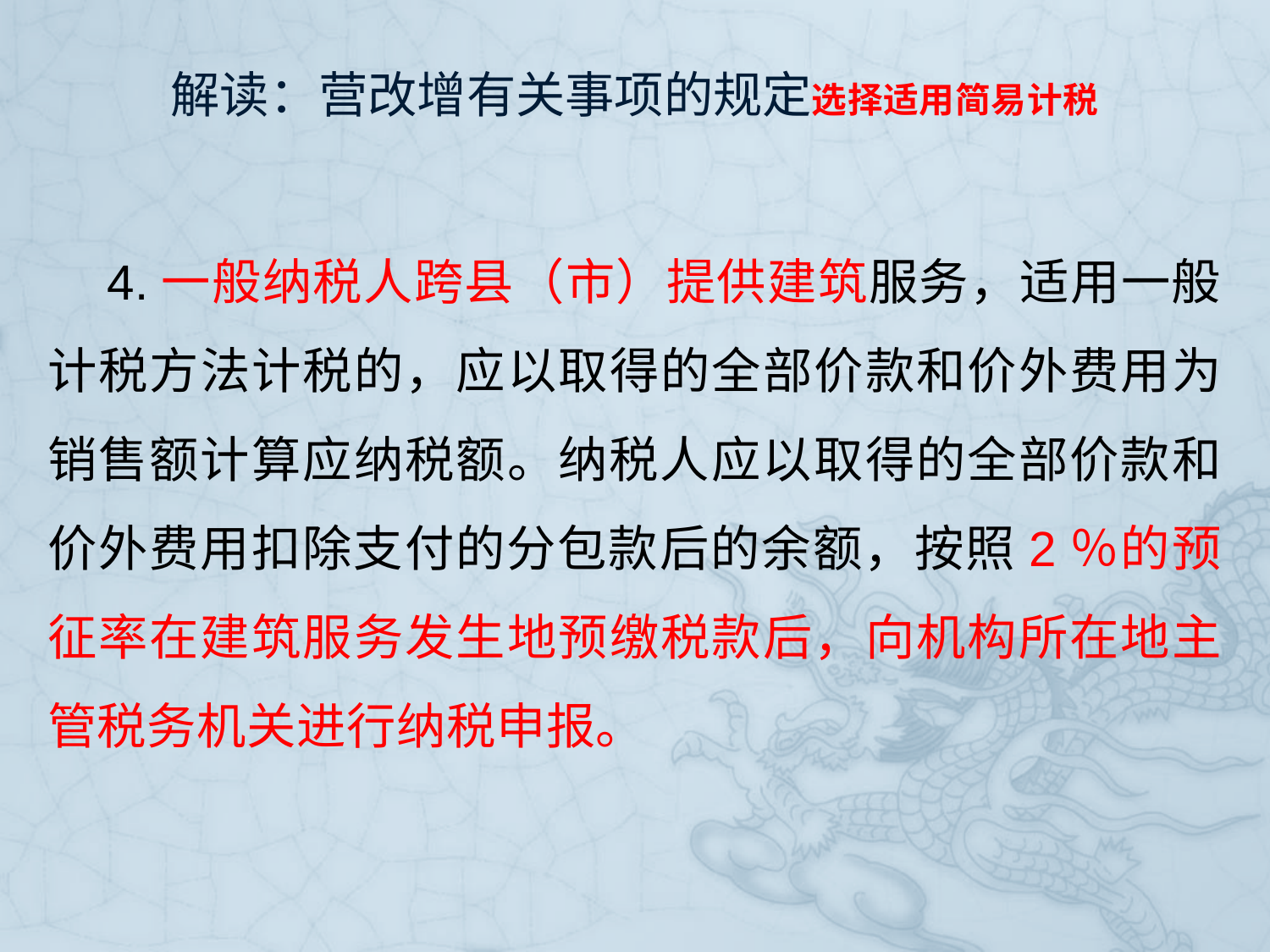

# 解读：营改增有关事项的规定选择适用简易计税

4.一般纳税人跨县（市）提供建筑服务，适用一般计税方法计税的，应以取得的全部价款和价外费用为销售额计算应纳税额。纳税人应以取得的全部价款和价外费用扣除支付的分包款后的余额，按照2％的预征率在建筑服务发生地预缴税款后，向机构所在地主管税务机关进行纳税申报。